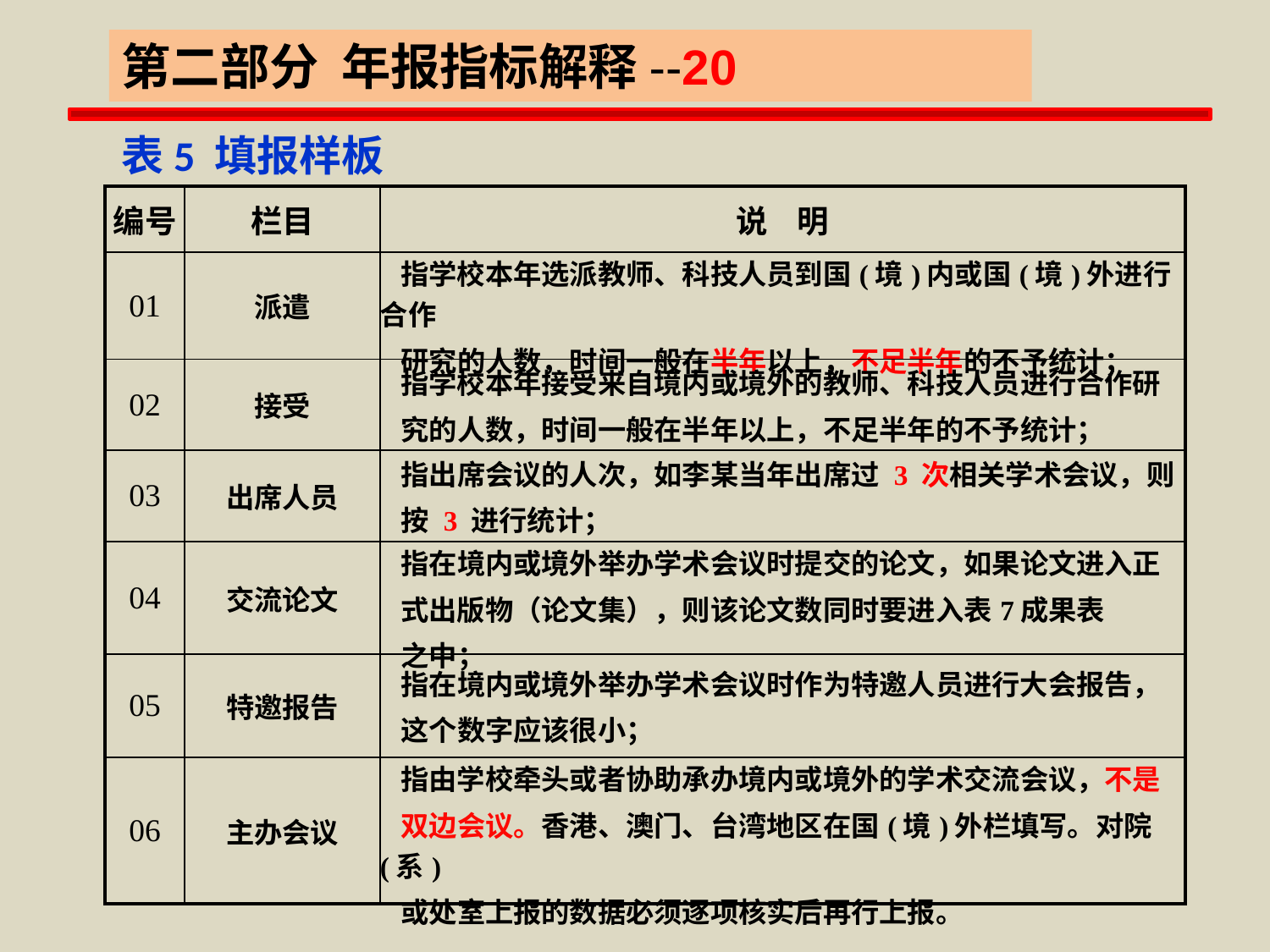

第二部分  年报指标解释--20

  表5 填报样板
| 编号 | 栏目 | 说 明 |
| --- | --- | --- |
| 01 | 派遣 | 指学校本年选派教师、科技人员到国(境)内或国(境)外进行合作 研究的人数，时间一般在半年以上，不足半年的不予统计； |
| 02 | 接受 | 指学校本年接受来自境内或境外的教师、科技人员进行合作研 究的人数，时间一般在半年以上，不足半年的不予统计； |
| 03 | 出席人员 | 指出席会议的人次，如李某当年出席过 3 次相关学术会议，则 按 3 进行统计； |
| 04 | 交流论文 | 指在境内或境外举办学术会议时提交的论文，如果论文进入正 式出版物（论文集），则该论文数同时要进入表7成果表 之中； |
| 05 | 特邀报告 | 指在境内或境外举办学术会议时作为特邀人员进行大会报告， 这个数字应该很小； |
| 06 | 主办会议 | 指由学校牵头或者协助承办境内或境外的学术交流会议，不是 双边会议。香港、澳门、台湾地区在国(境)外栏填写。对院(系) 或处室上报的数据必须逐项核实后再行上报。 |